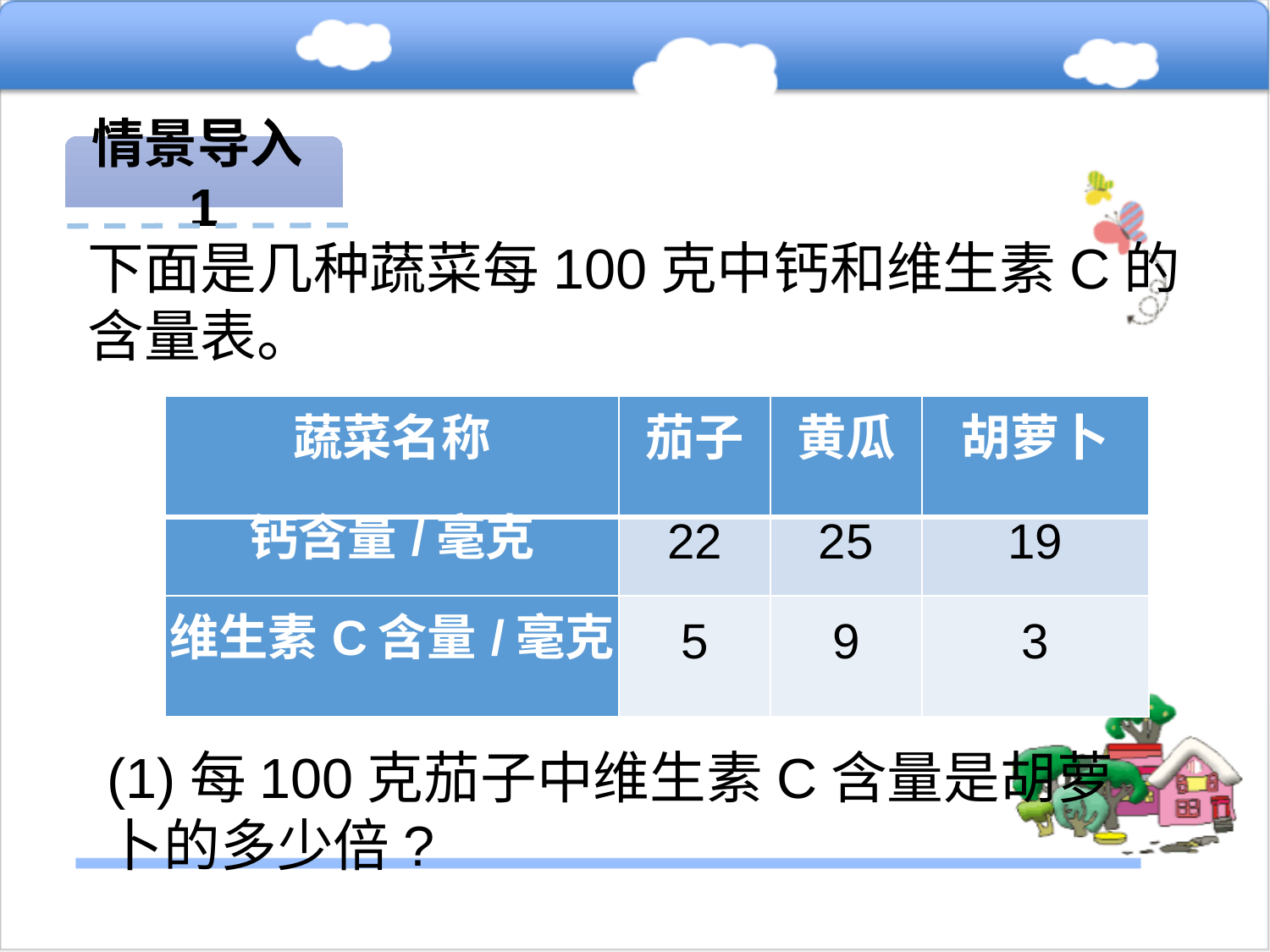

情景导入1
下面是几种蔬菜每100克中钙和维生素C的含量表。
| 蔬菜名称 | 茄子 | 黄瓜 | 胡萝卜 |
| --- | --- | --- | --- |
| 钙含量/毫克 | 22 | 25 | 19 |
| 维生素C含量/毫克 | 5 | 9 | 3 |
(1)每100克茄子中维生素C含量是胡萝卜的多少倍?